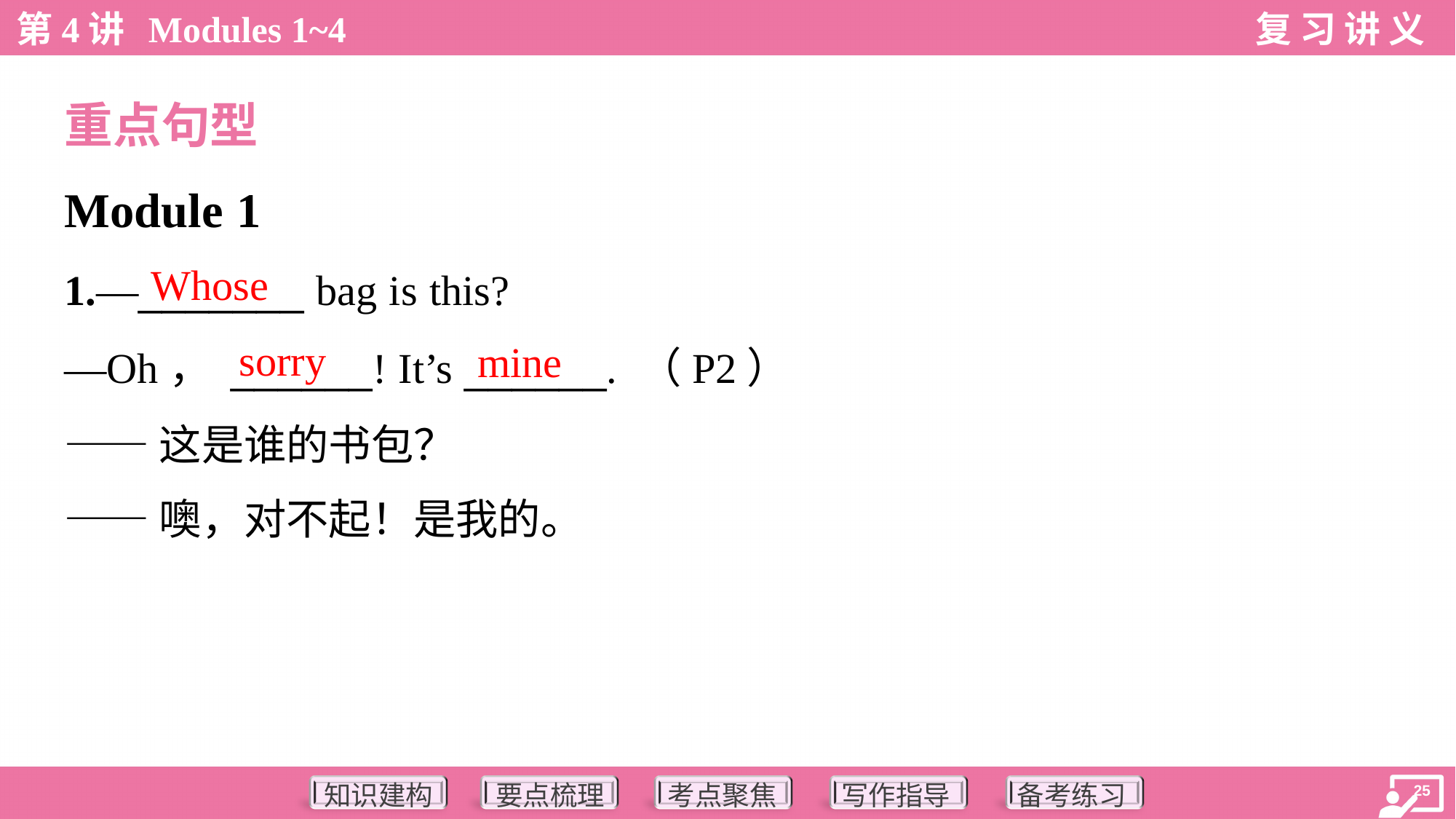

重点句型
Module 1
Whose
1.—_______ bag is this?
—Oh， ______! It’s ______. （P2）
——这是谁的书包？
——噢，对不起！是我的。
sorry
mine